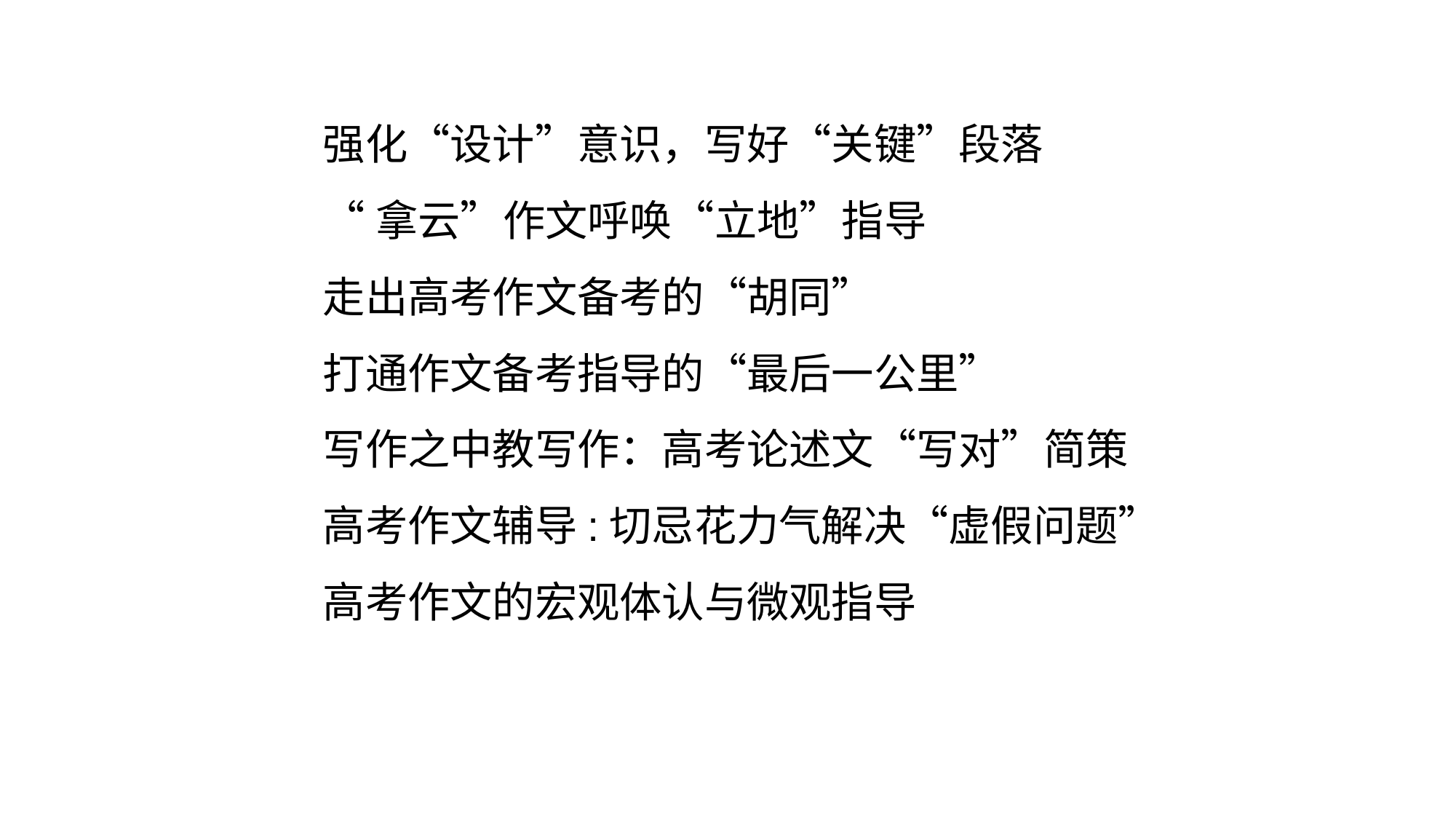

强化“设计”意识，写好“关键”段落
“拿云”作文呼唤“立地”指导
走出高考作文备考的“胡同”
打通作文备考指导的“最后一公里”
写作之中教写作：高考论述文“写对”简策
高考作文辅导:切忌花力气解决“虚假问题”
高考作文的宏观体认与微观指导